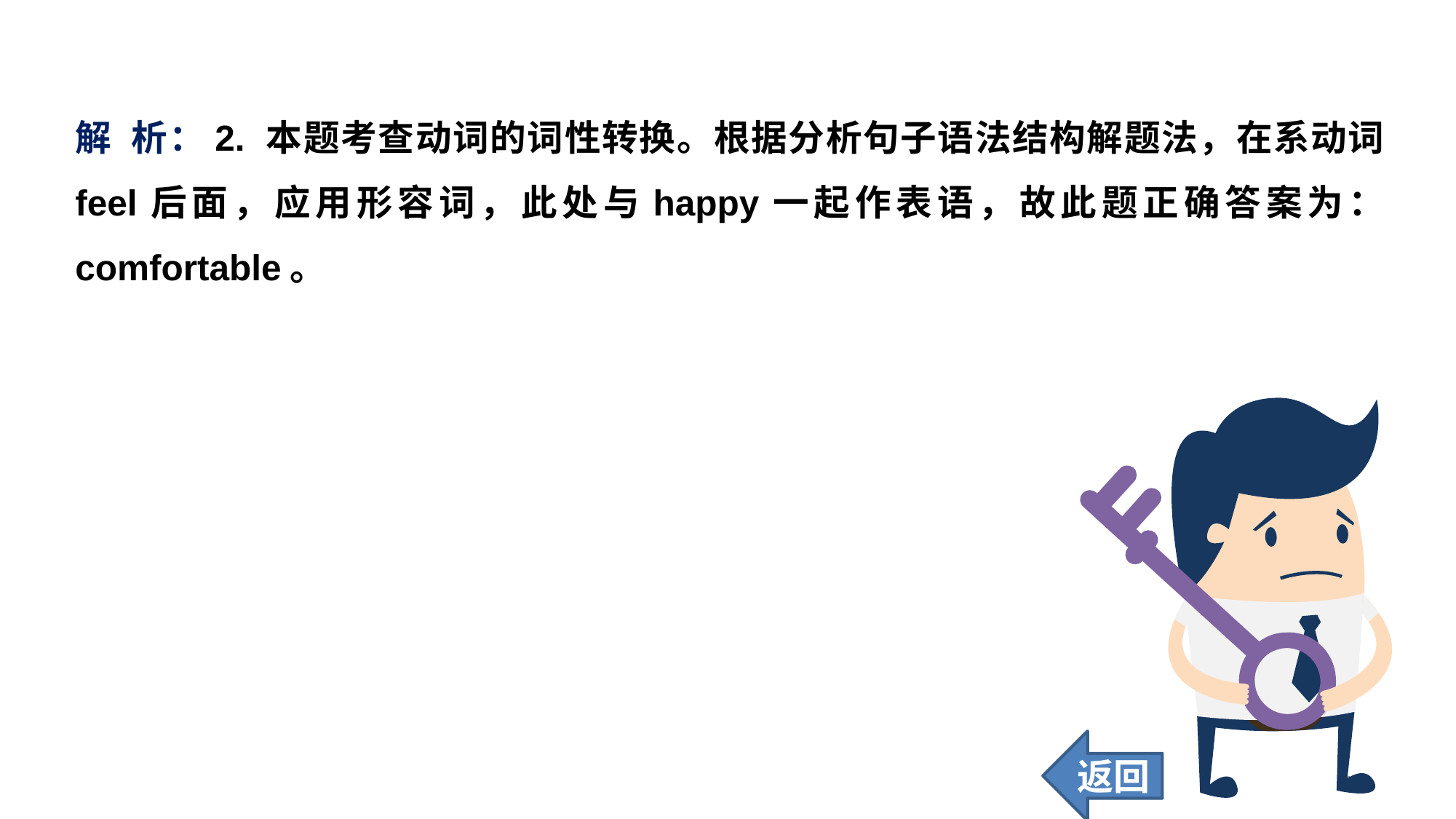

解  析：2. 本题考查动词的词性转换。根据分析句子语法结构解题法，在系动词feel后面，应用形容词，此处与happy一起作表语，故此题正确答案为：comfortable。

返回
160